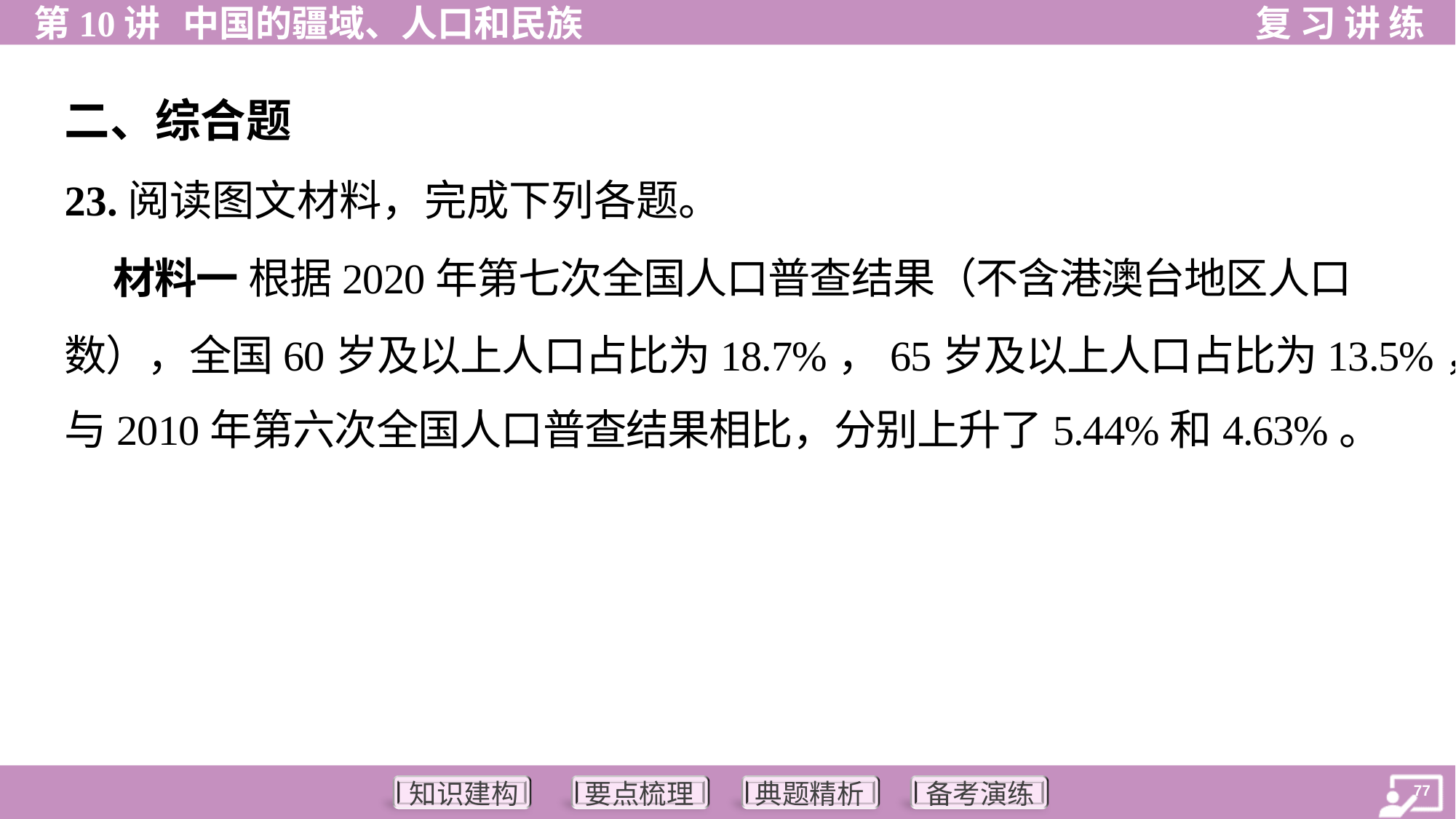

二、综合题
23.阅读图文材料，完成下列各题。
    材料一 根据2020年第七次全国人口普查结果（不含港澳台地区人口
数），全国60岁及以上人口占比为18.7%，65岁及以上人口占比为13.5%，
与2010年第六次全国人口普查结果相比，分别上升了5.44%和4.63%。